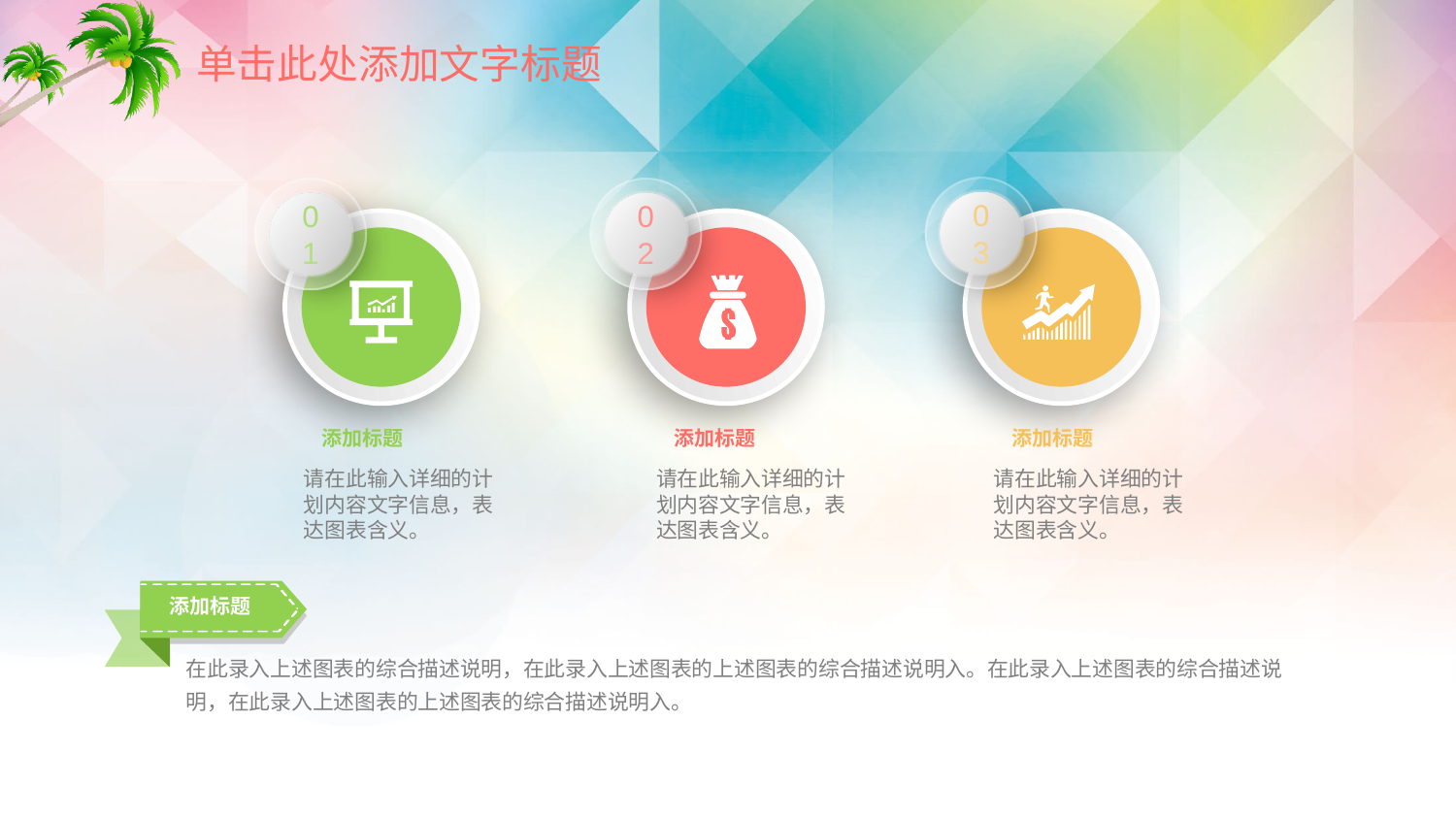

03

01

02

添加标题
添加标题
添加标题
请在此输入详细的计划内容文字信息，表达图表含义。
请在此输入详细的计划内容文字信息，表达图表含义。
请在此输入详细的计划内容文字信息，表达图表含义。

添加标题

在此录入上述图表的综合描述说明，在此录入上述图表的上述图表的综合描述说明入。在此录入上述图表的综合描述说明，在此录入上述图表的上述图表的综合描述说明入。